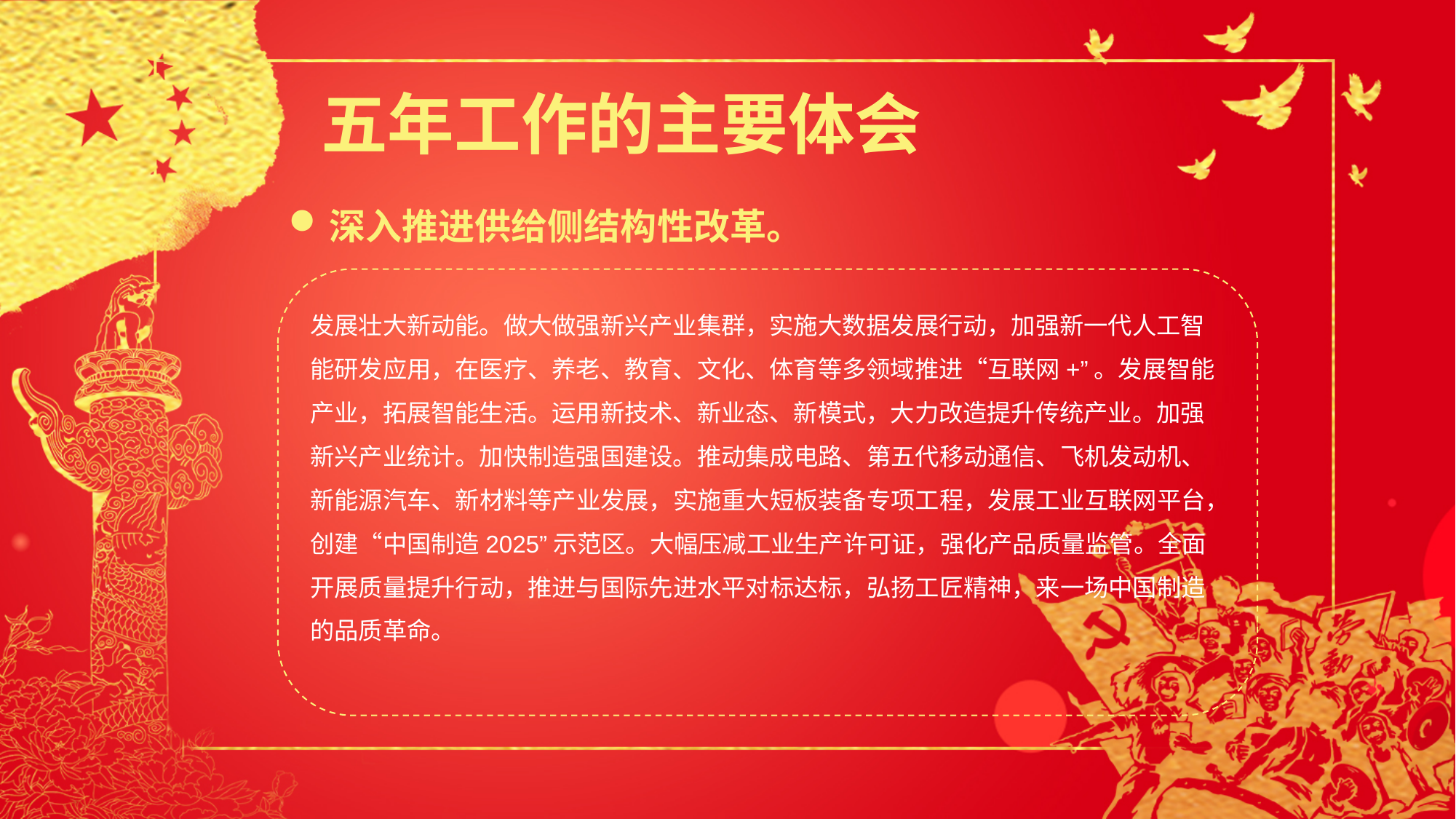

五年工作的主要体会
深入推进供给侧结构性改革。
发展壮大新动能。做大做强新兴产业集群，实施大数据发展行动，加强新一代人工智能研发应用，在医疗、养老、教育、文化、体育等多领域推进“互联网+”。发展智能产业，拓展智能生活。运用新技术、新业态、新模式，大力改造提升传统产业。加强新兴产业统计。加快制造强国建设。推动集成电路、第五代移动通信、飞机发动机、新能源汽车、新材料等产业发展，实施重大短板装备专项工程，发展工业互联网平台，创建“中国制造2025”示范区。大幅压减工业生产许可证，强化产品质量监管。全面开展质量提升行动，推进与国际先进水平对标达标，弘扬工匠精神，来一场中国制造的品质革命。